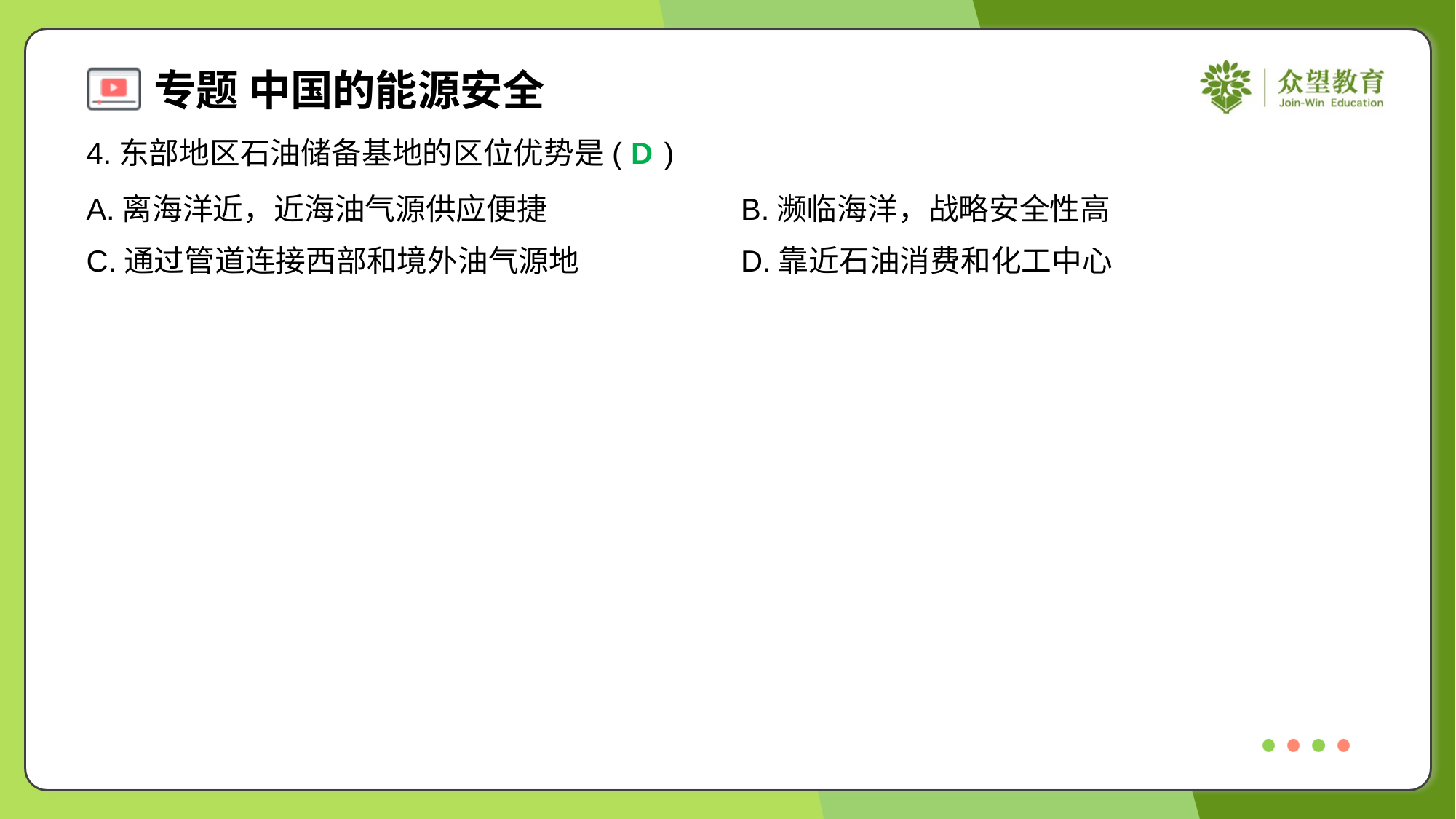

4.东部地区石油储备基地的区位优势是(     )
D
A.离海洋近，近海油气源供应便捷	B.濒临海洋，战略安全性高
C.通过管道连接西部和境外油气源地	D.靠近石油消费和化工中心